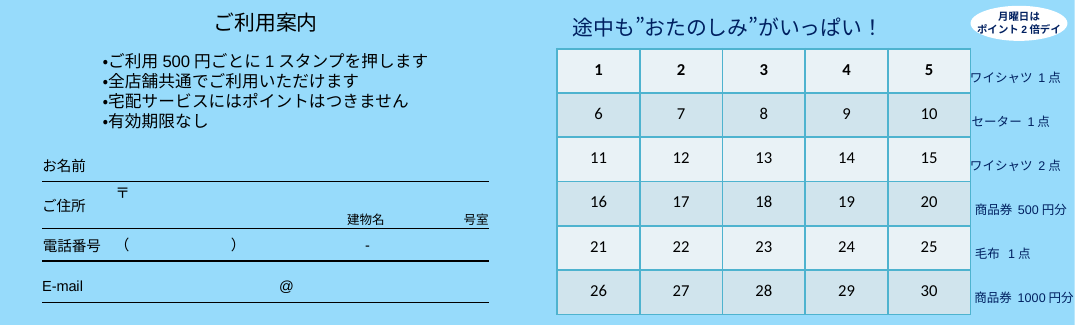

ご利用案内
月曜日は
ポイント2倍デイ

途中も”おたのしみ”がいっぱい！
・ご利用500円ごとに1スタンプを押します
・全店舗共通でご利用いただけます
・宅配サービスにはポイントはつきません
・有効期限なし
| 1 | 2 | 3 | 4 | 5 |
| --- | --- | --- | --- | --- |
| 6 | 7 | 8 | 9 | 10 |
| 11 | 12 | 13 | 14 | 15 |
| 16 | 17 | 18 | 19 | 20 |
| 21 | 22 | 23 | 24 | 25 |
| 26 | 27 | 28 | 29 | 30 |
ワイシャツ 1点
セーター 1点
お名前
ワイシャツ 2点
〒
ご住所
商品券 500円分
建物名
号室
（　　　　　　　）　　　　　　　　-
電話番号
毛布  1点
E-mail
@
商品券 1000円分